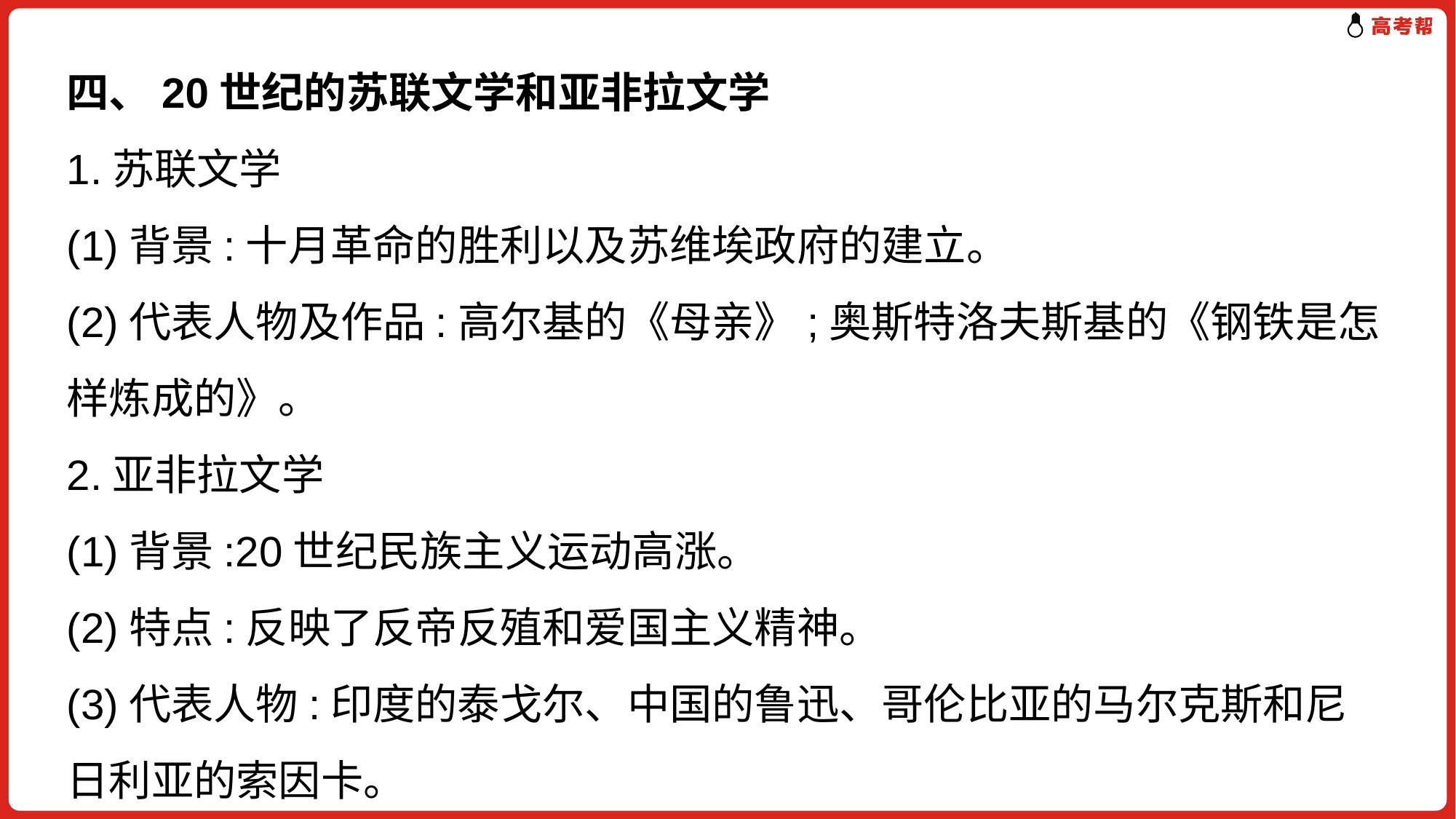

四、20世纪的苏联文学和亚非拉文学
1.苏联文学
(1)背景:十月革命的胜利以及苏维埃政府的建立。
(2)代表人物及作品:高尔基的《母亲》;奥斯特洛夫斯基的《钢铁是怎样炼成的》。
2.亚非拉文学
(1)背景:20世纪民族主义运动高涨。
(2)特点:反映了反帝反殖和爱国主义精神。
(3)代表人物:印度的泰戈尔、中国的鲁迅、哥伦比亚的马尔克斯和尼日利亚的索因卡。